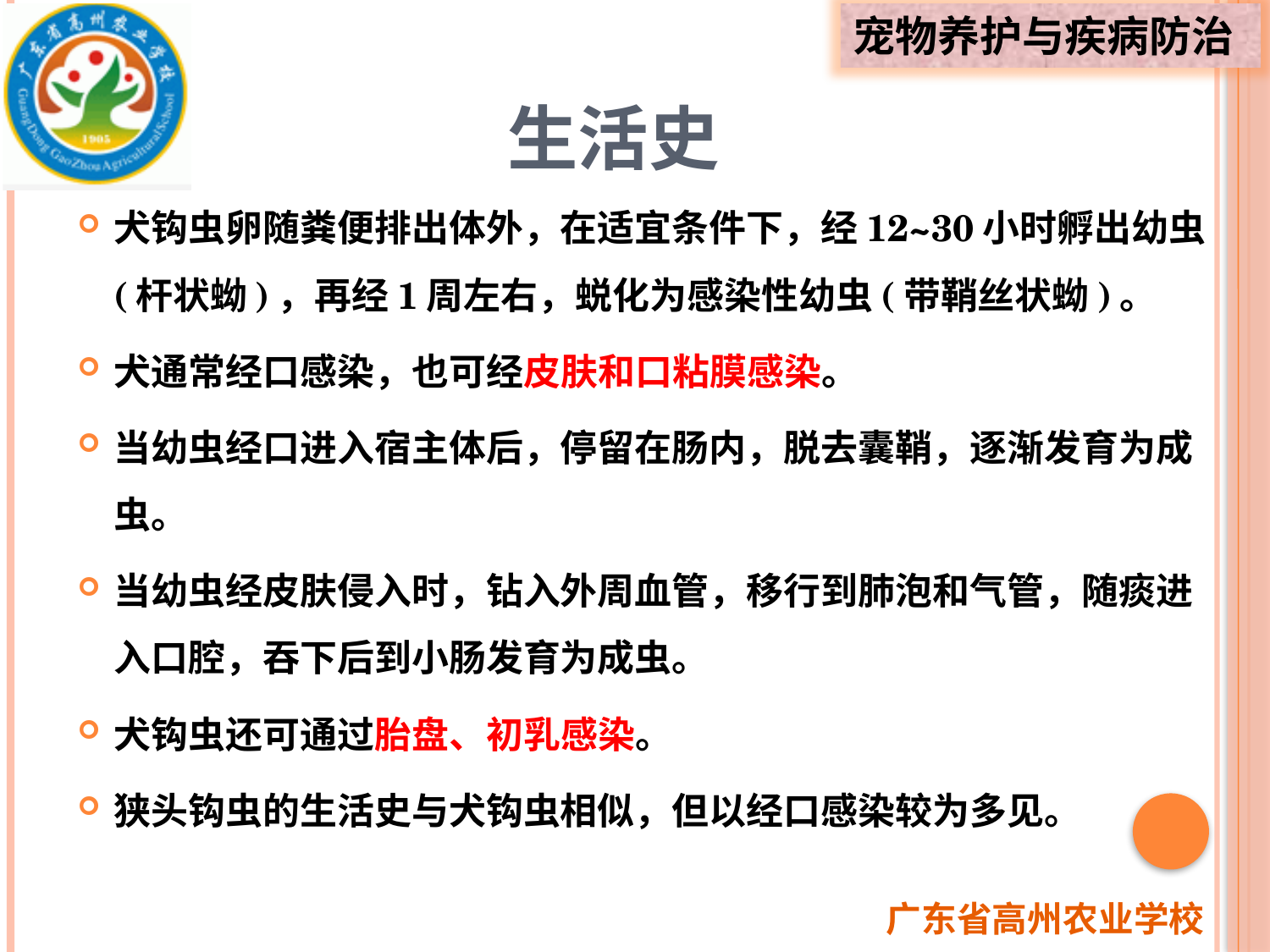

# 生活史
犬钩虫卵随粪便排出体外，在适宜条件下，经12~30小时孵出幼虫(杆状蚴)，再经1周左右，蜕化为感染性幼虫(带鞘丝状蚴)。
犬通常经口感染，也可经皮肤和口粘膜感染。
当幼虫经口进入宿主体后，停留在肠内，脱去囊鞘，逐渐发育为成虫。
当幼虫经皮肤侵入时，钻入外周血管，移行到肺泡和气管，随痰进入口腔，吞下后到小肠发育为成虫。
犬钩虫还可通过胎盘、初乳感染。
狭头钩虫的生活史与犬钩虫相似，但以经口感染较为多见。